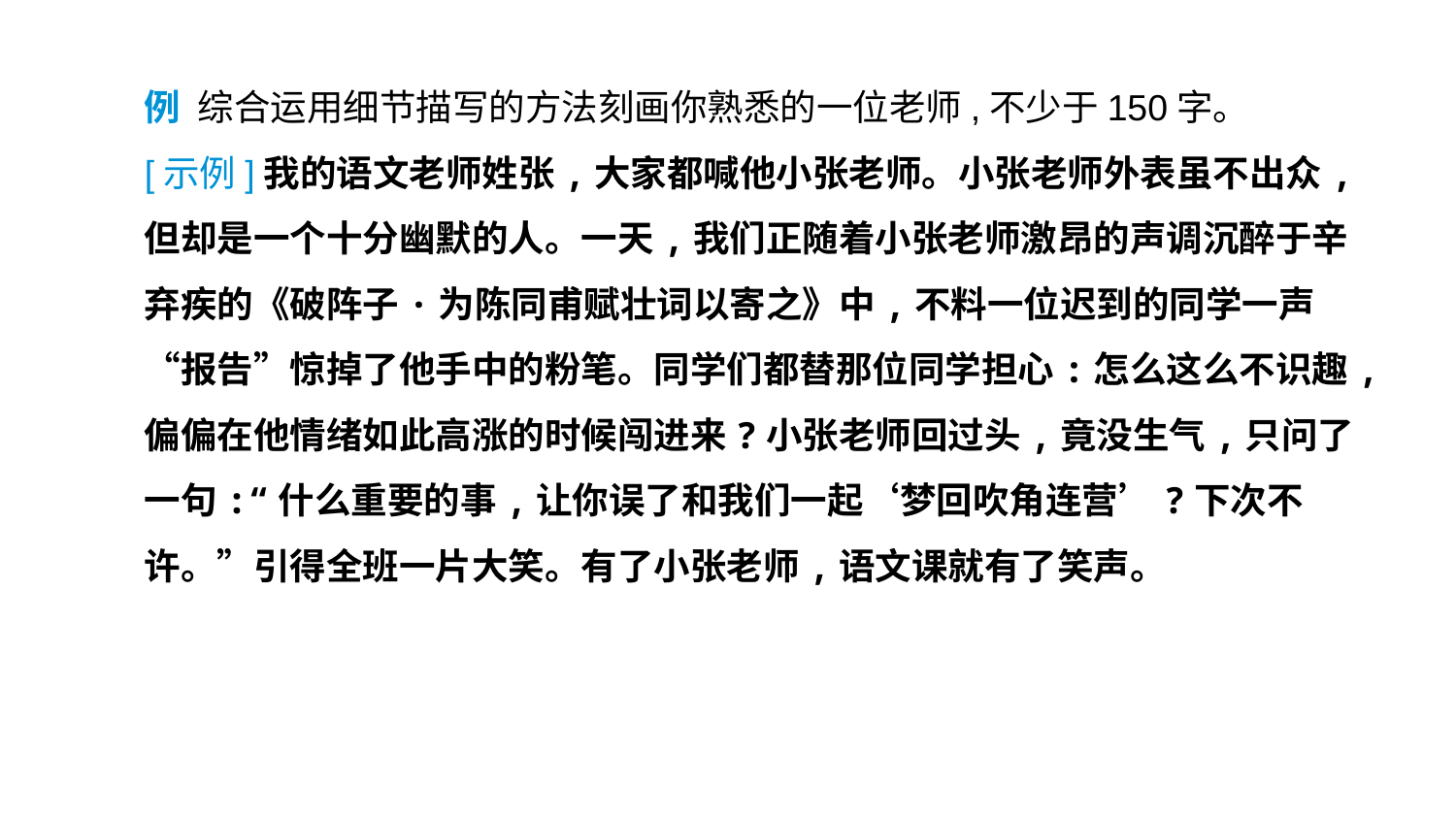

例  综合运用细节描写的方法刻画你熟悉的一位老师,不少于150字。
[示例]我的语文老师姓张,大家都喊他小张老师。小张老师外表虽不出众,但却是一个十分幽默的人。一天,我们正随着小张老师激昂的声调沉醉于辛弃疾的《破阵子·为陈同甫赋壮词以寄之》中,不料一位迟到的同学一声“报告”惊掉了他手中的粉笔。同学们都替那位同学担心:怎么这么不识趣,偏偏在他情绪如此高涨的时候闯进来?小张老师回过头,竟没生气,只问了一句:“什么重要的事,让你误了和我们一起‘梦回吹角连营’?下次不许。”引得全班一片大笑。有了小张老师,语文课就有了笑声。